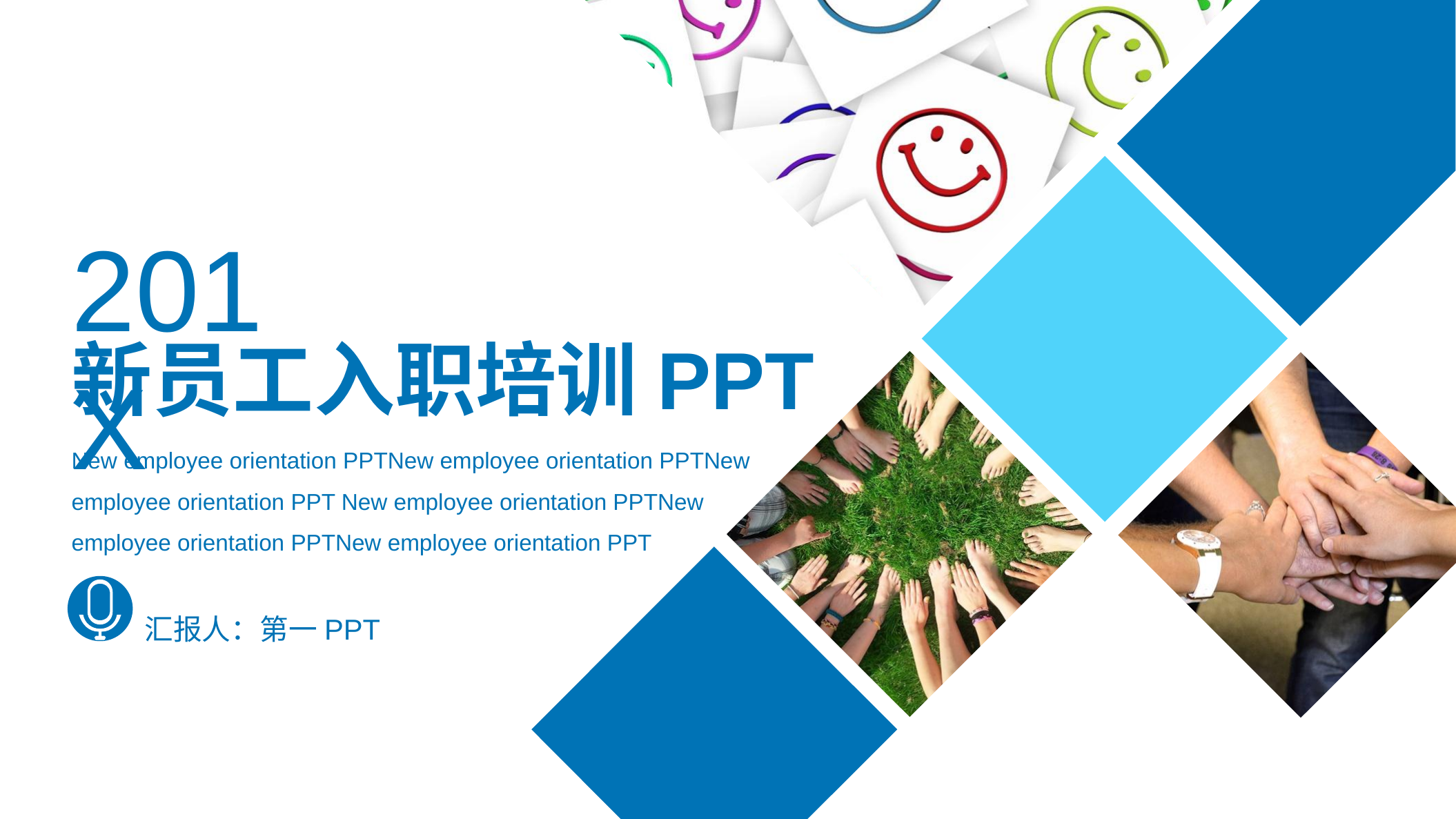

201X
新员工入职培训PPT

New employee orientation PPTNew employee orientation PPTNew employee orientation PPT New employee orientation PPTNew employee orientation PPTNew employee orientation PPT

汇报人：第一PPT